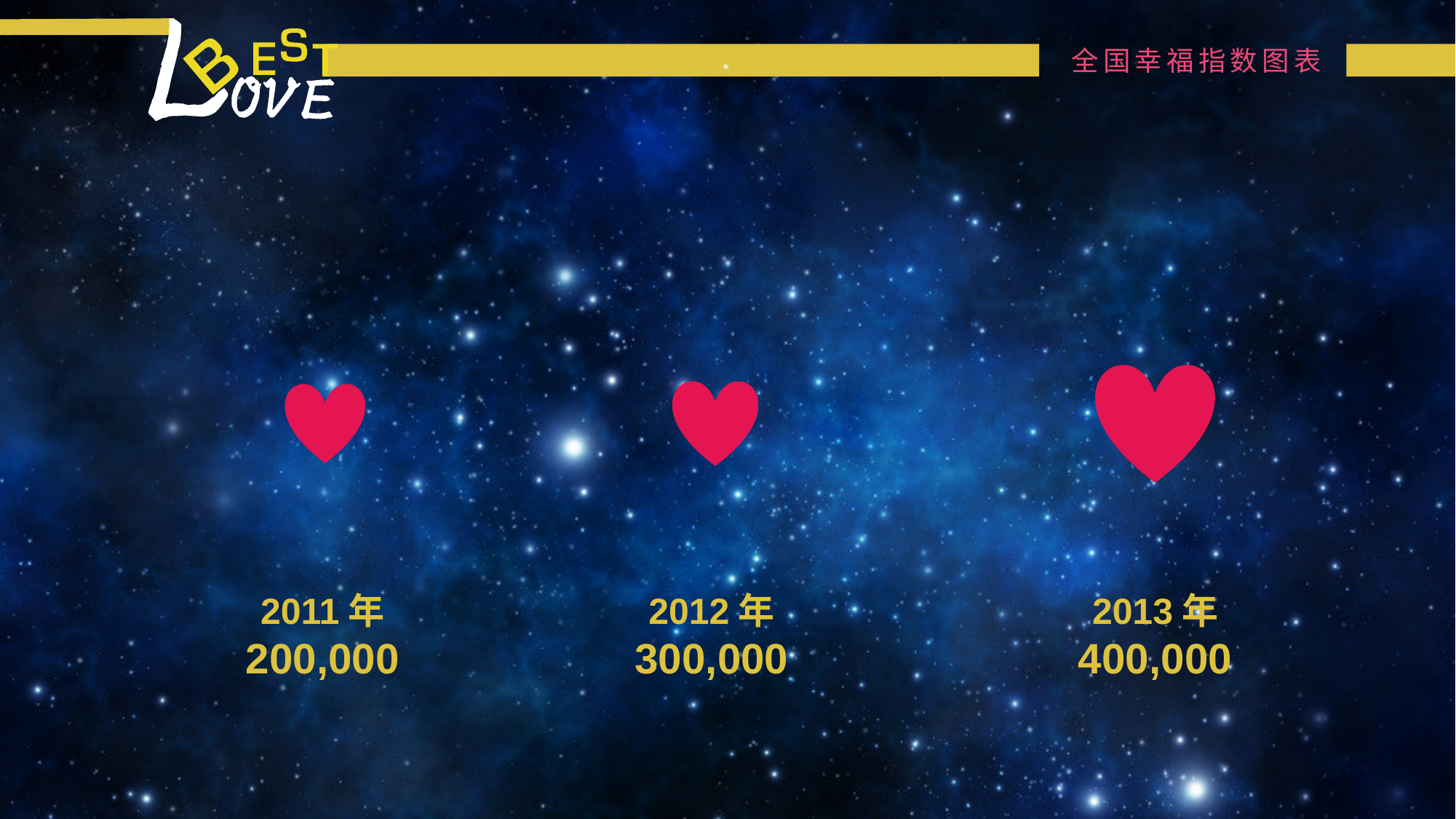

全国幸福指数图表

2011年
200,000
2012年
300,000
2013年
400,000
---------------
---------------
---------------
---------------
---------------
---------------
---------------
---------------
---------------
---------------
---------------
---------------
---------------
---------------
---------------
---------------
---------------
---------------
---------------
---------------
---------------
---------------
---------------
---------------